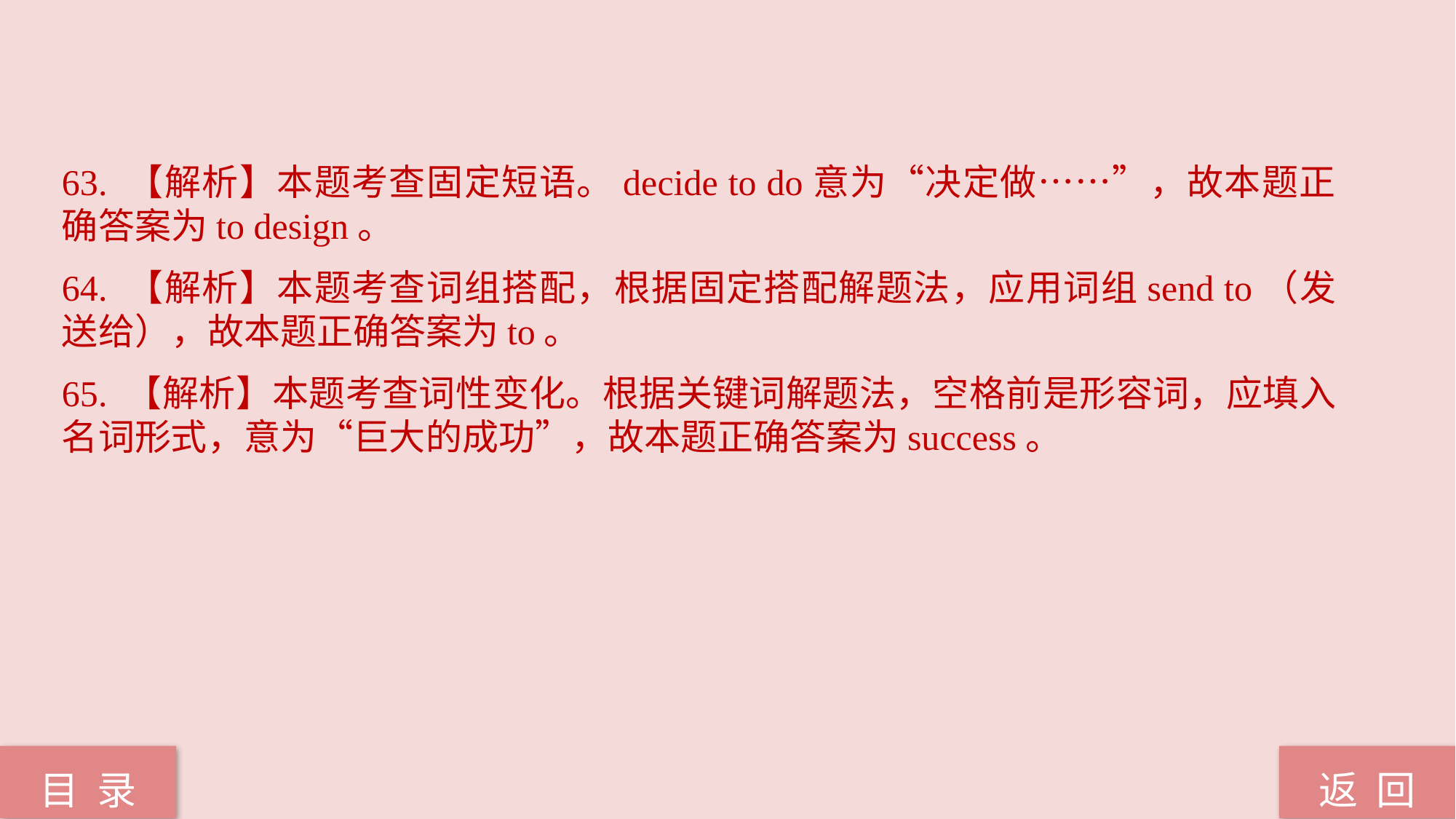

63. 【解析】本题考查固定短语。decide to do意为“决定做……”，故本题正确答案为to design。
64. 【解析】本题考查词组搭配，根据固定搭配解题法，应用词组send to（发送给），故本题正确答案为to。
65. 【解析】本题考查词性变化。根据关键词解题法，空格前是形容词，应填入名词形式，意为“巨大的成功”，故本题正确答案为success。
返  回